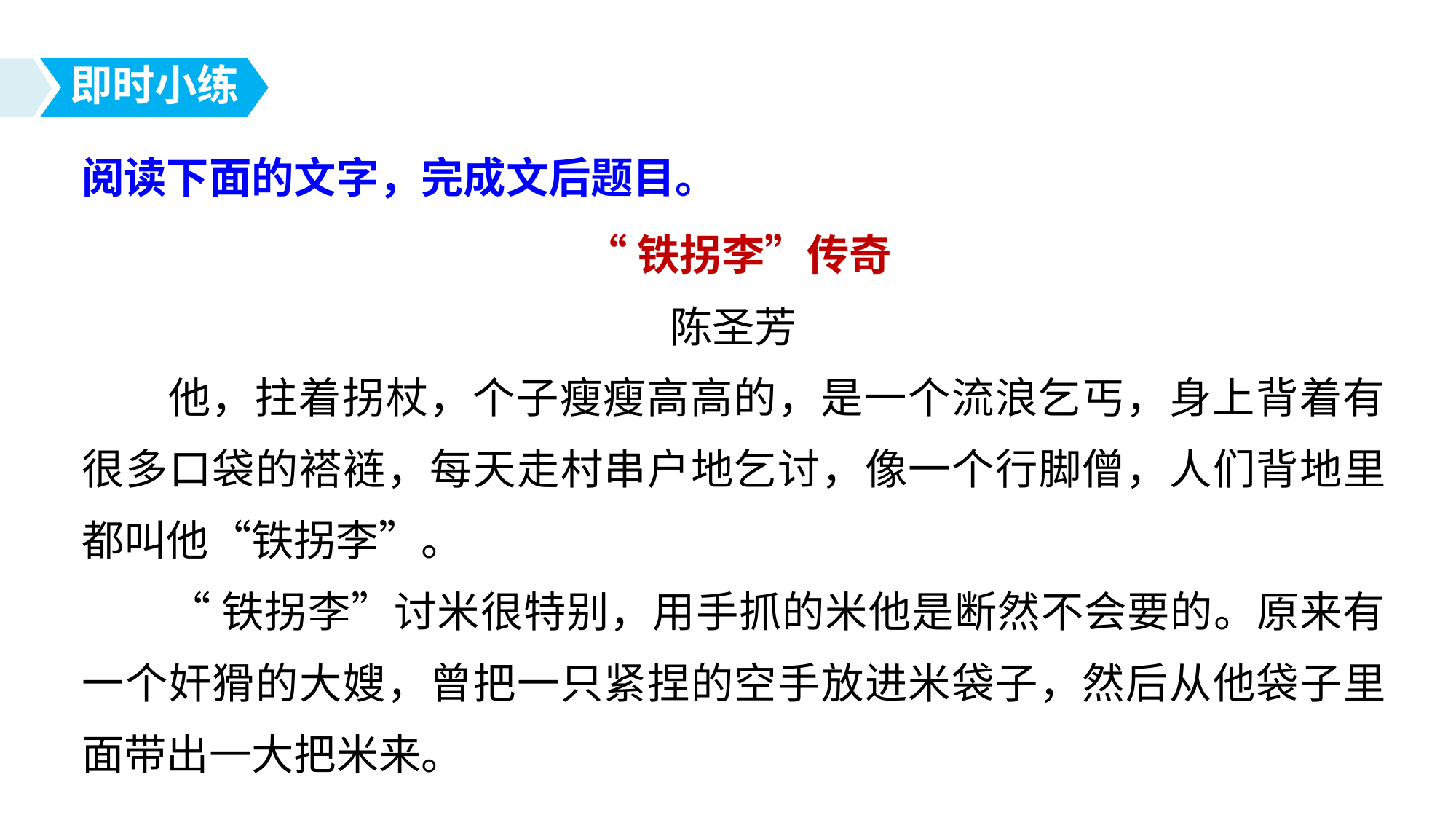

即时小练

阅读下面的文字，完成文后题目。
 “铁拐李”传奇
陈圣芳
他，拄着拐杖，个子瘦瘦高高的，是一个流浪乞丐，身上背着有很多口袋的褡裢，每天走村串户地乞讨，像一个行脚僧，人们背地里都叫他“铁拐李”。
“铁拐李”讨米很特别，用手抓的米他是断然不会要的。原来有一个奸猾的大嫂，曾把一只紧捏的空手放进米袋子，然后从他袋子里面带出一大把米来。